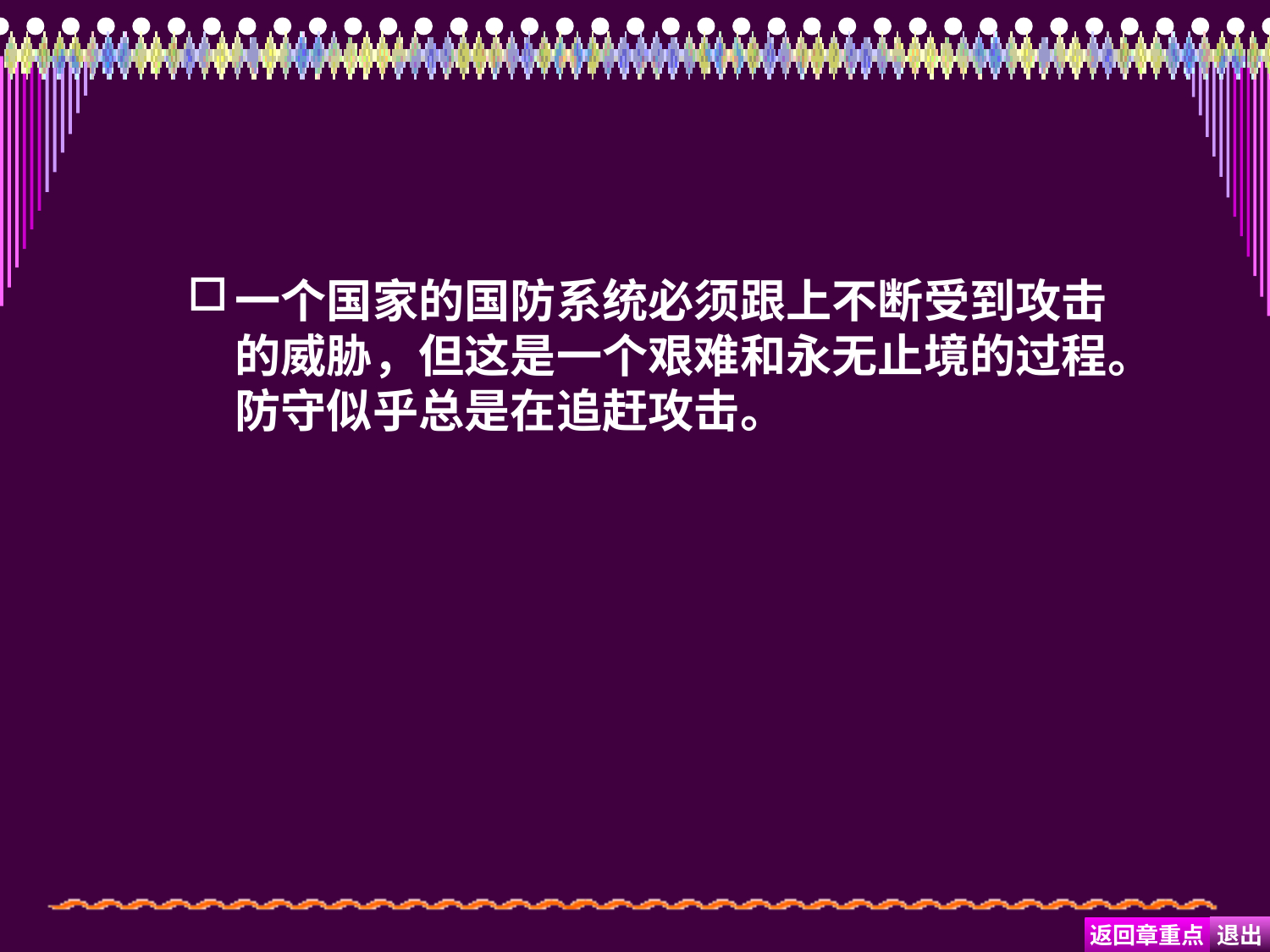

#
一个国家的国防系统必须跟上不断受到攻击的威胁，但这是一个艰难和永无止境的过程。防守似乎总是在追赶攻击。